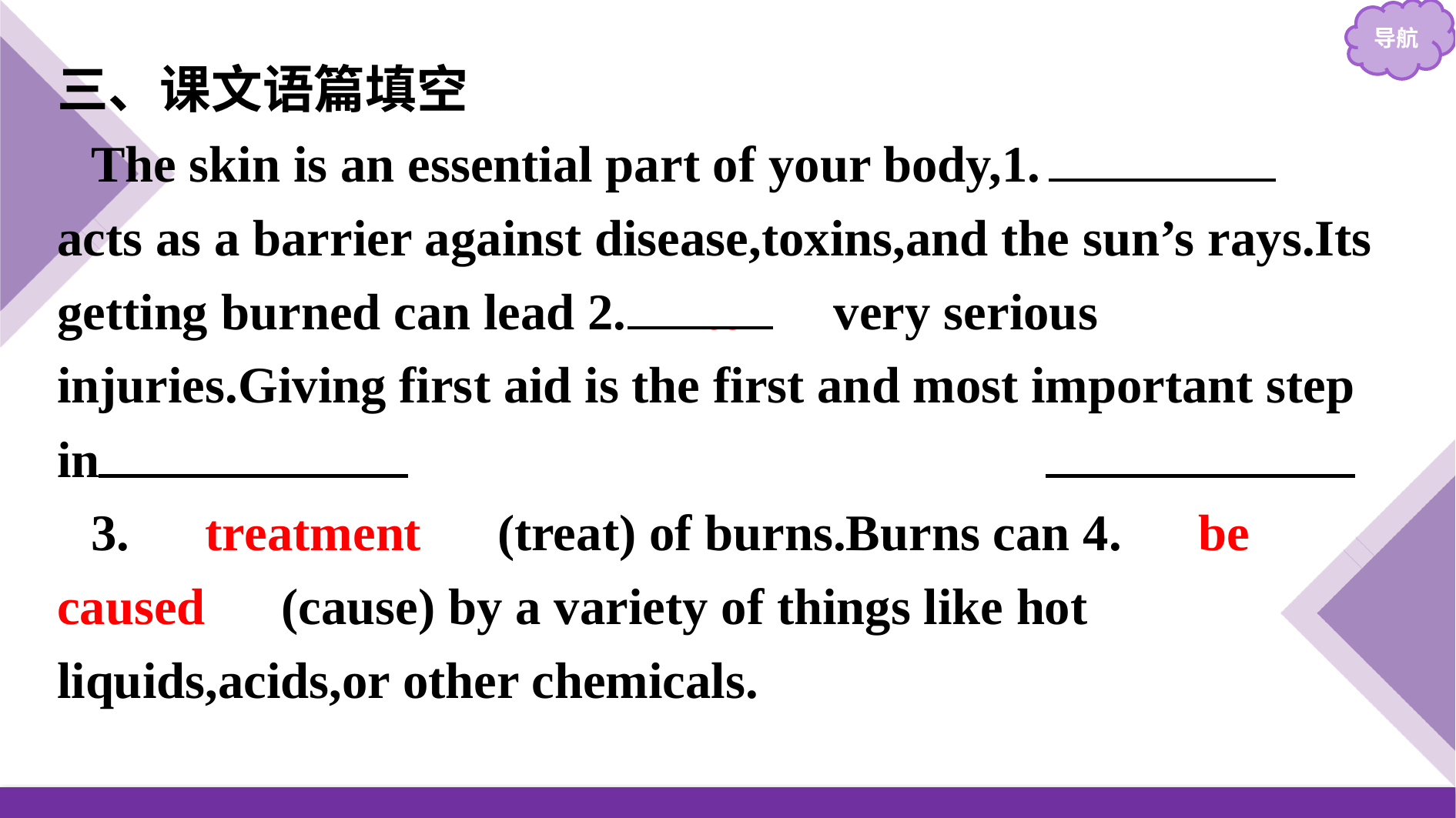

三、课文语篇填空
The skin is an essential part of your body,1.　which　 acts as a barrier against disease,toxins,and the sun’s rays.Its getting burned can lead 2.　to　 very serious injuries.Giving first aid is the first and most important step in the
3.　treatment　(treat) of burns.Burns can 4.　be caused　(cause) by a variety of things like hot liquids,acids,or other chemicals.